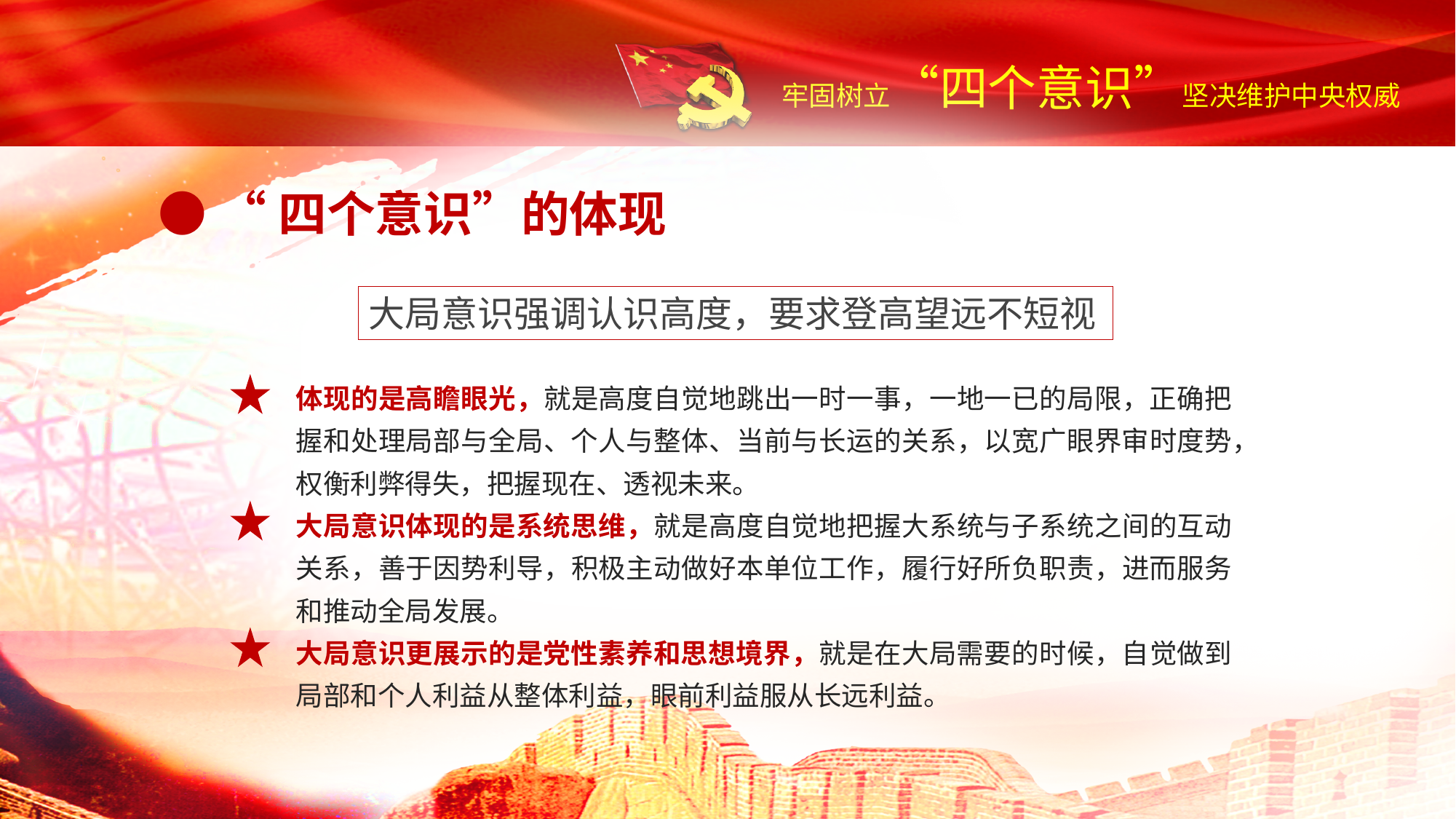

● “四个意识”的体现
大局意识强调认识高度，要求登高望远不短视

体现的是高瞻眼光，就是高度自觉地跳出一时一事，一地一已的局限，正确把握和处理局部与全局、个人与整体、当前与长运的关系，以宽广眼界审时度势，权衡利弊得失，把握现在、透视未来。
大局意识体现的是系统思维，就是高度自觉地把握大系统与子系统之间的互动关系，善于因势利导，积极主动做好本单位工作，履行好所负职责，进而服务和推动全局发展。
大局意识更展示的是党性素养和思想境界，就是在大局需要的时候，自觉做到局部和个人利益从整体利益，眼前利益服从长远利益。